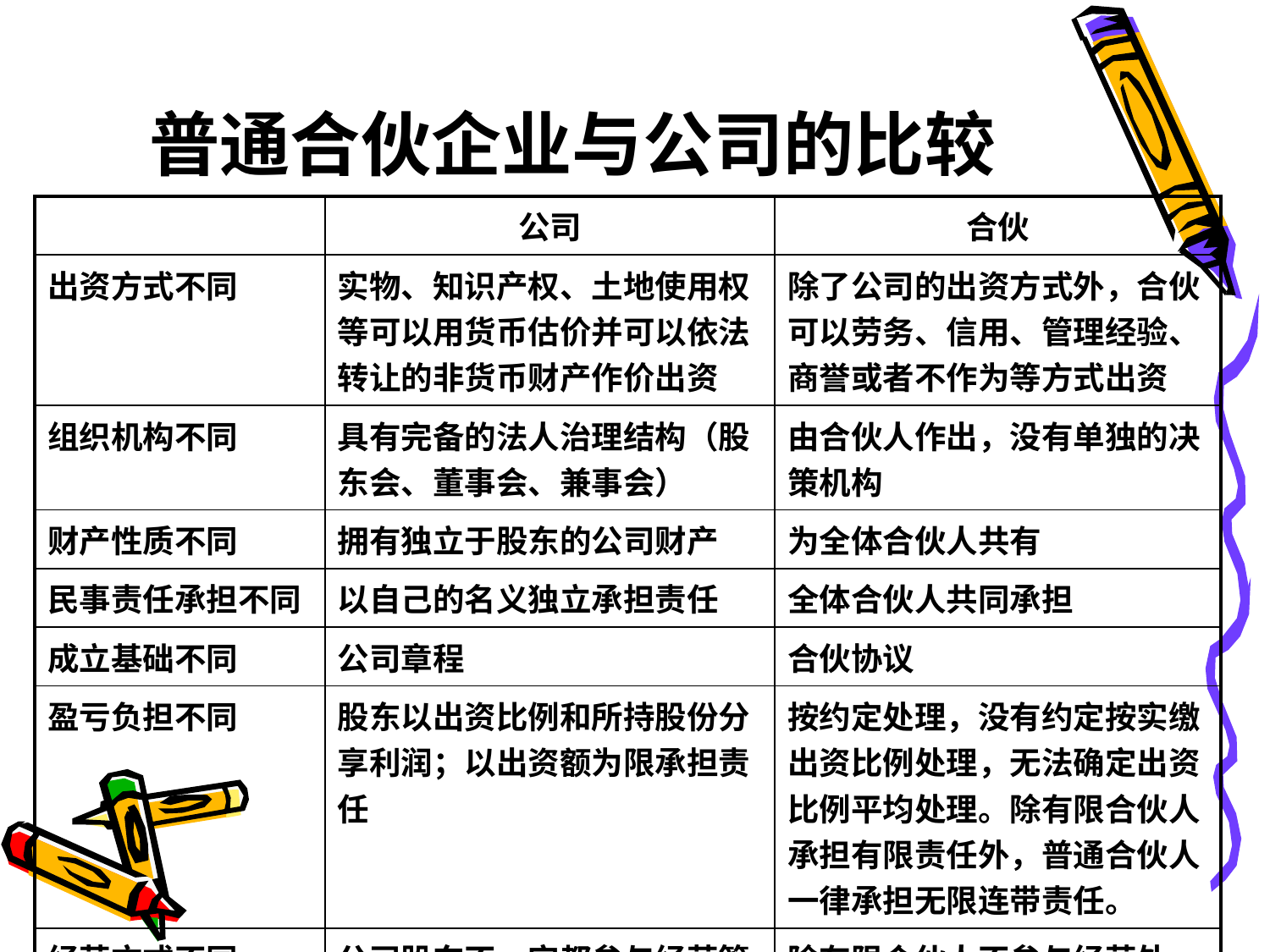

# 普通合伙企业与公司的比较
|  | 公司 | 合伙 |
| --- | --- | --- |
| 出资方式不同 | 实物、知识产权、土地使用权等可以用货币估价并可以依法转让的非货币财产作价出资 | 除了公司的出资方式外，合伙可以劳务、信用、管理经验、商誉或者不作为等方式出资 |
| 组织机构不同 | 具有完备的法人治理结构（股东会、董事会、兼事会） | 由合伙人作出，没有单独的决策机构 |
| 财产性质不同 | 拥有独立于股东的公司财产 | 为全体合伙人共有 |
| 民事责任承担不同 | 以自己的名义独立承担责任 | 全体合伙人共同承担 |
| 成立基础不同 | 公司章程 | 合伙协议 |
| 盈亏负担不同 | 股东以出资比例和所持股份分享利润；以出资额为限承担责任 | 按约定处理，没有约定按实缴出资比例处理，无法确定出资比例平均处理。除有限合伙人承担有限责任外，普通合伙人一律承担无限连带责任。 |
| 经营方式不同 | 公司股东不一定都参与经营管理 | 除有限合伙人不参与经营外，普通合伙人必须共同从事经营活动 |